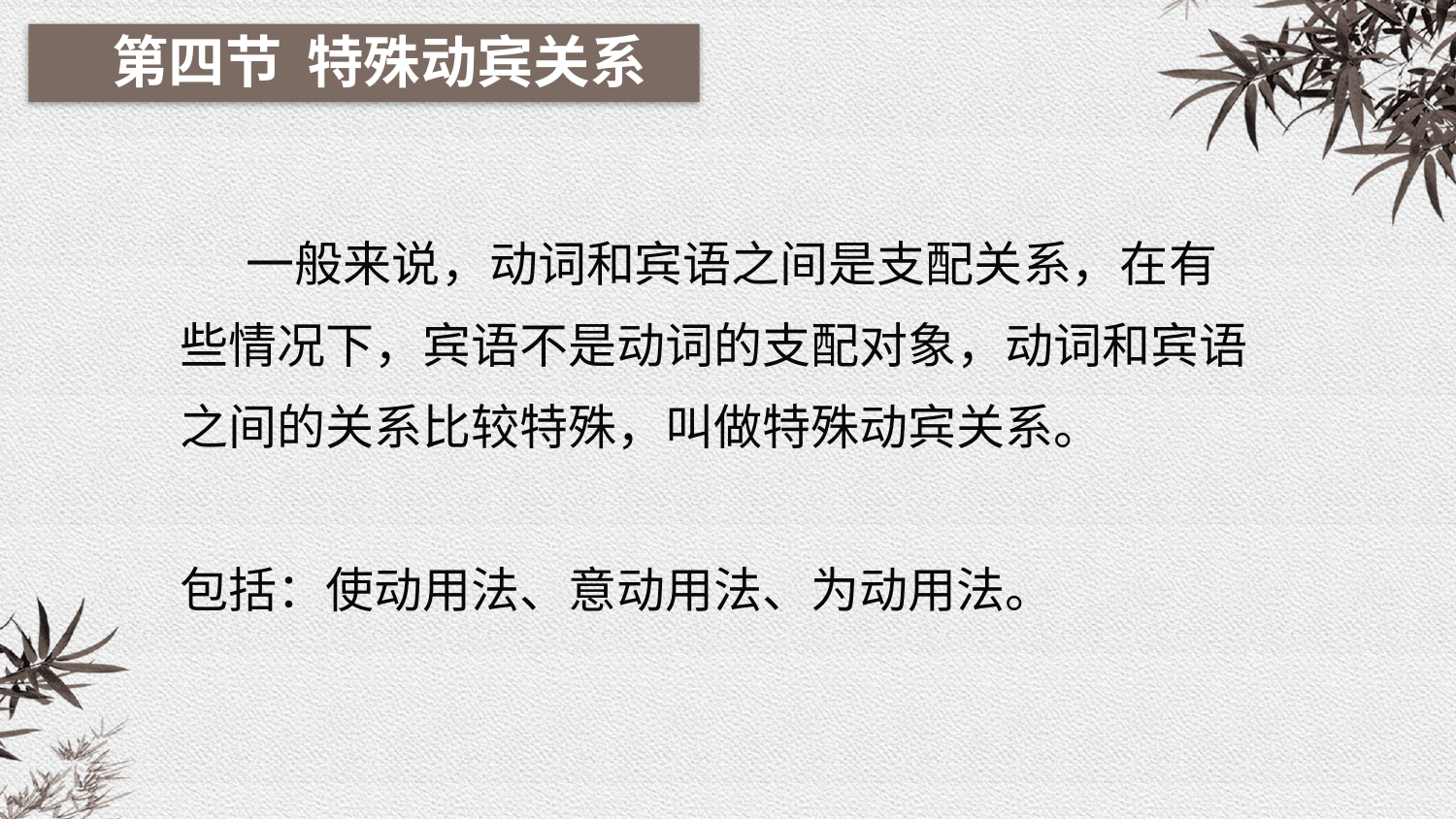

第四节  特殊动宾关系

    一般来说，动词和宾语之间是支配关系，在有些情况下，宾语不是动词的支配对象，动词和宾语之间的关系比较特殊，叫做特殊动宾关系。

包括：使动用法、意动用法、为动用法。